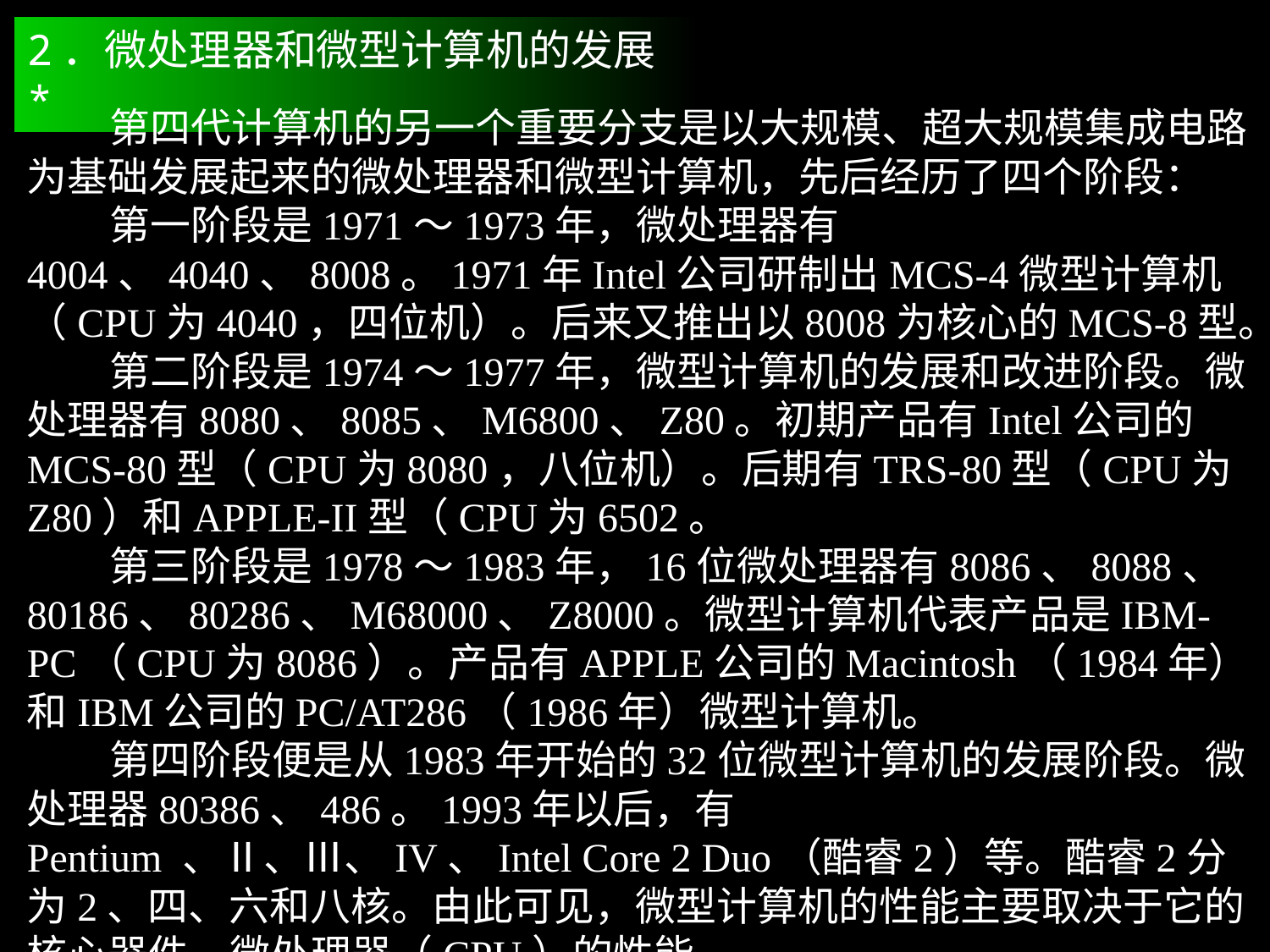

2．微处理器和微型计算机的发展*
        第四代计算机的另一个重要分支是以大规模、超大规模集成电路为基础发展起来的微处理器和微型计算机，先后经历了四个阶段：
        第一阶段是1971～1973年，微处理器有4004、4040、8008。1971年Intel公司研制出MCS-4微型计算机（CPU为4040，四位机）。后来又推出以8008为核心的MCS-8型。
        第二阶段是1974～1977年，微型计算机的发展和改进阶段。微处理器有8080、8085、M6800、Z80。初期产品有Intel公司的MCS-80型（CPU为8080，八位机）。后期有TRS-80型（CPU为Z80）和APPLE-II型（CPU为6502。
        第三阶段是1978～1983年，16位微处理器有8086、8088、80186、80286、M68000、Z8000。微型计算机代表产品是IBM-PC（CPU为8086）。产品有APPLE公司的Macintosh（1984年）和IBM公司的PC/AT286（1986年）微型计算机。
        第四阶段便是从1983年开始的32位微型计算机的发展阶段。微处理器80386、486。1993年以后，有Pentium 、Ⅱ、Ⅲ、IV、Intel Core 2 Duo（酷睿2）等。酷睿2分为2、四、六和八核。由此可见，微型计算机的性能主要取决于它的核心器件—微处理器（CPU）的性能。